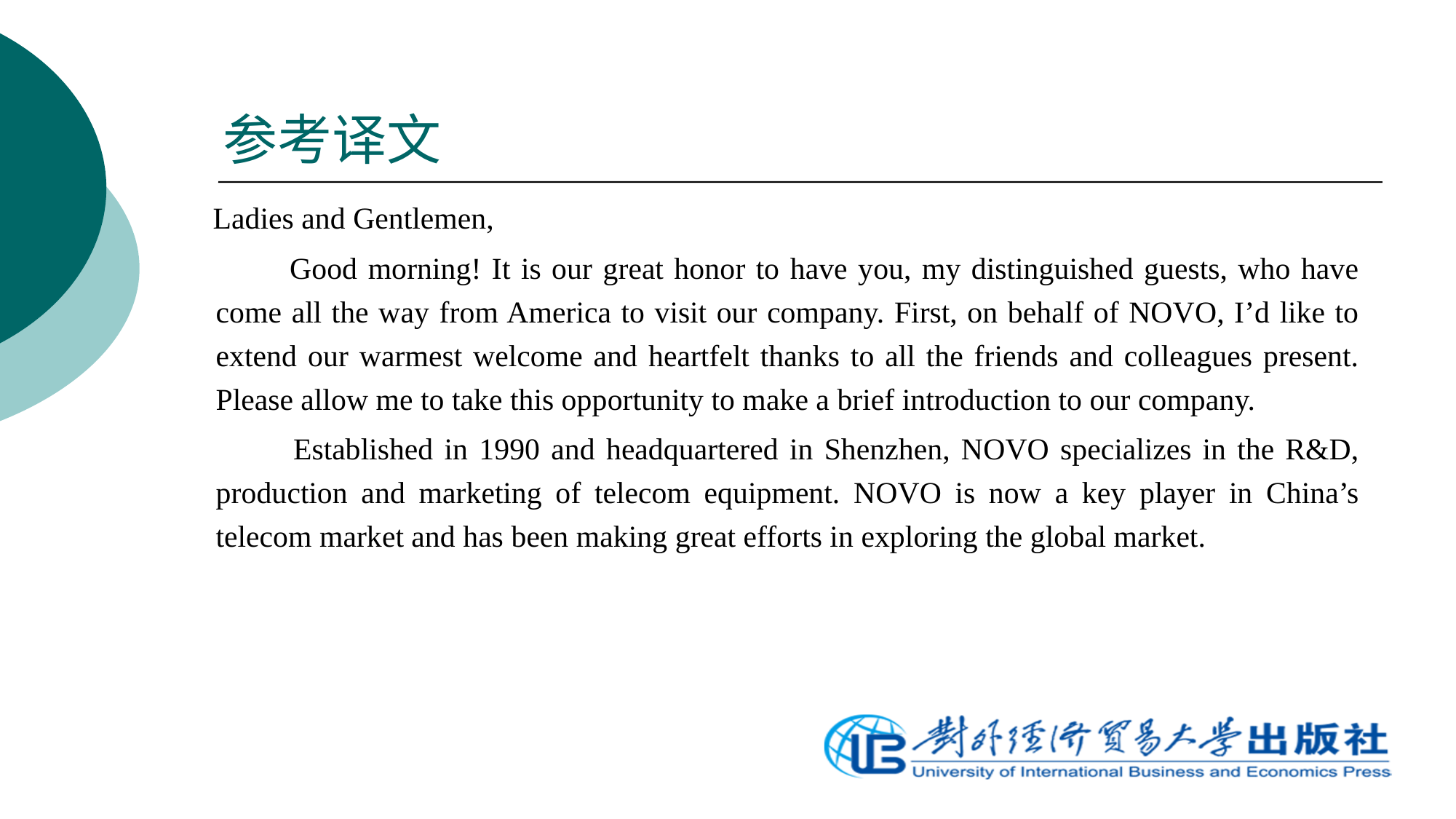

# 参考译文
     Ladies and Gentlemen,
       Good morning! It is our great honor to have you, my distinguished guests, who have come all the way from America to visit our company. First, on behalf of NOVO, I’d like to extend our warmest welcome and heartfelt thanks to all the friends and colleagues present. Please allow me to take this opportunity to make a brief introduction to our company.
       Established in 1990 and headquartered in Shenzhen, NOVO specializes in the R&D, production and marketing of telecom equipment. NOVO is now a key player in China’s telecom market and has been making great efforts in exploring the global market.